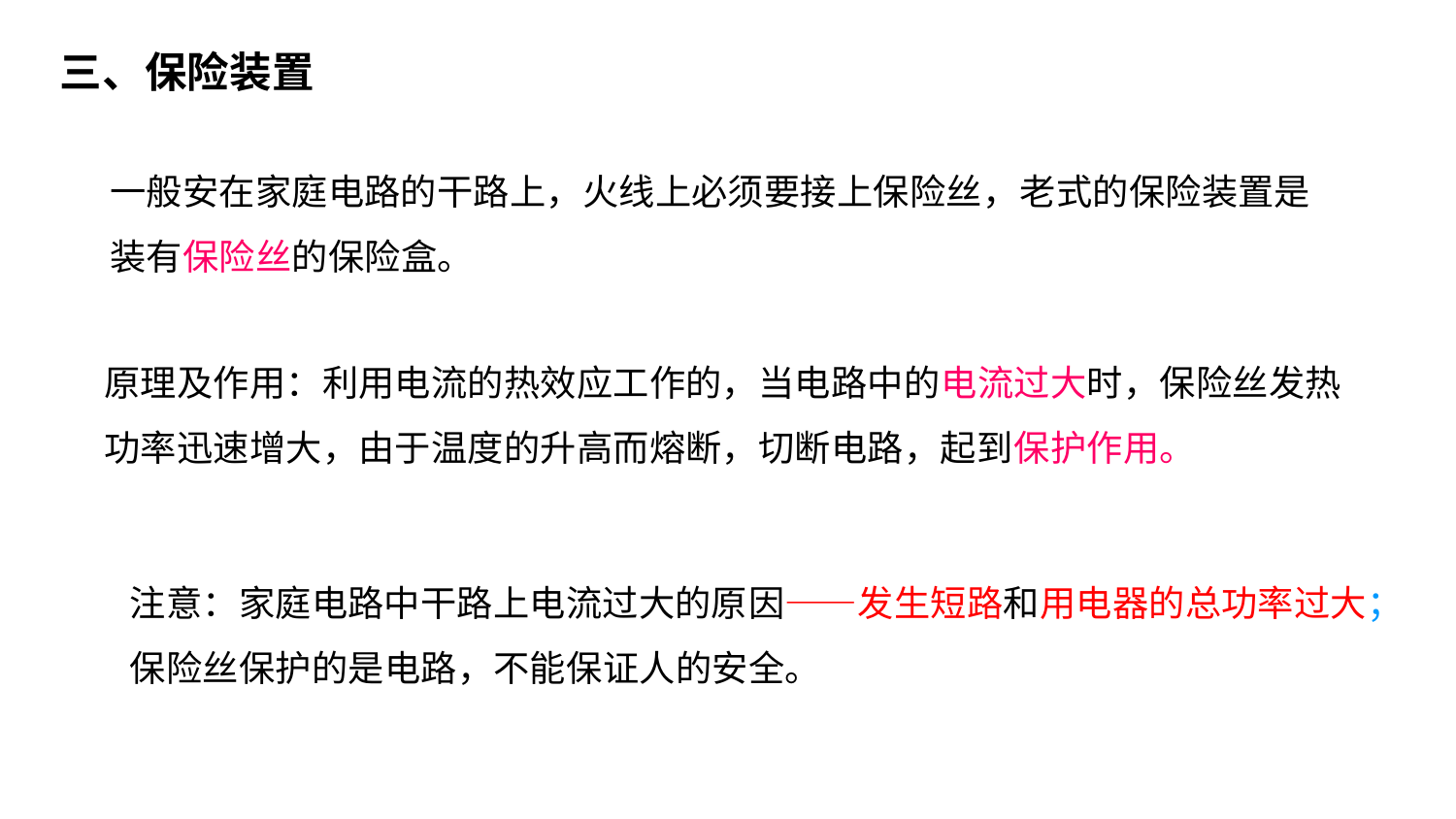

# 三、保险装置
一般安在家庭电路的干路上，火线上必须要接上保险丝，老式的保险装置是装有保险丝的保险盒。

原理及作用：利用电流的热效应工作的，当电路中的电流过大时，保险丝发热功率迅速增大，由于温度的升高而熔断，切断电路，起到保护作用。
注意：家庭电路中干路上电流过大的原因——发生短路和用电器的总功率过大；保险丝保护的是电路，不能保证人的安全。